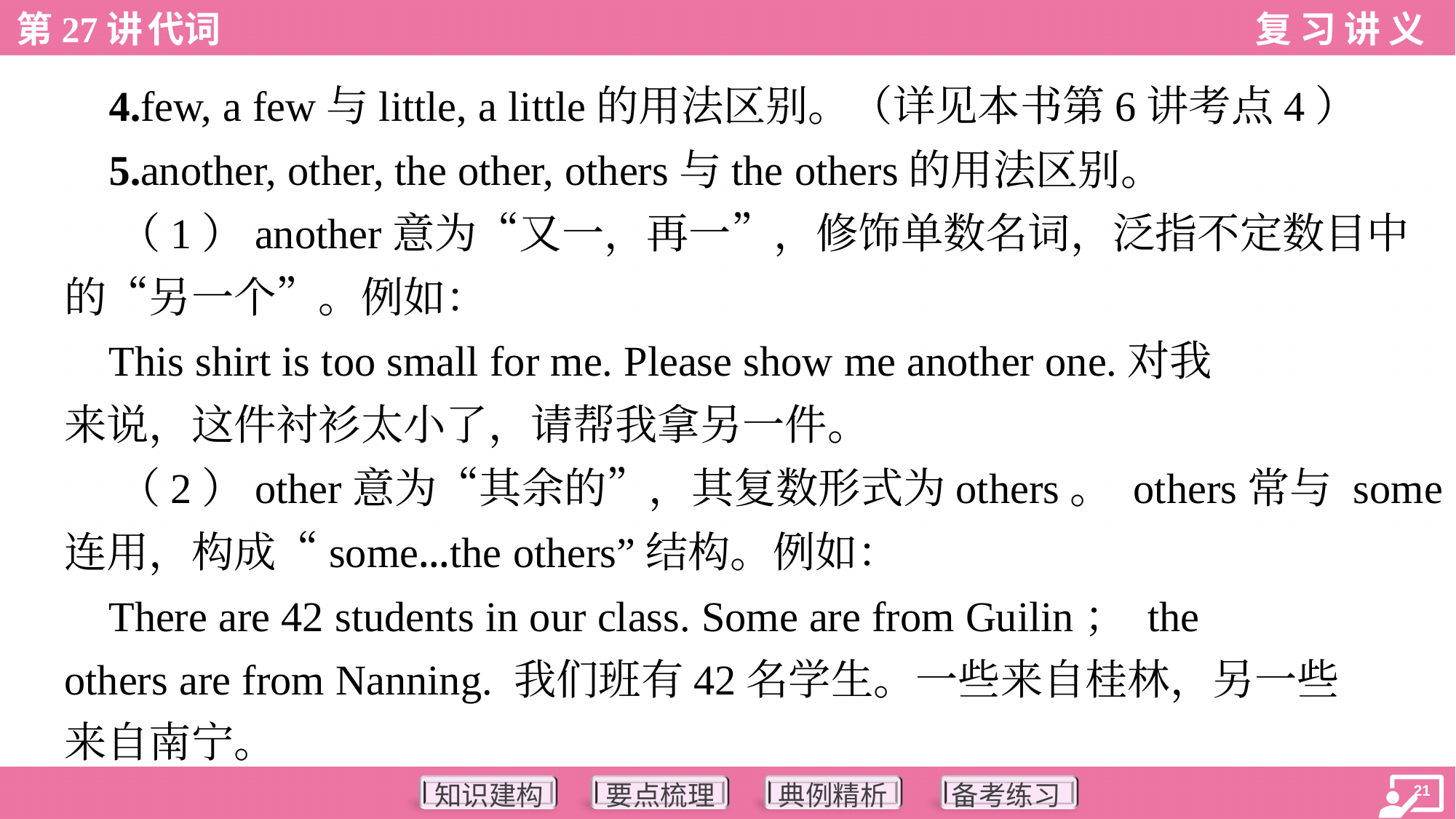

4.few, a few与little, a little的用法区别。（详见本书第6讲考点4）
    5.another, other, the other, others与the others的用法区别。
    （1）another意为“又一，再一”，修饰单数名词，泛指不定数目中
的“另一个”。例如：
    This shirt is too small for me. Please show me another one.对我
来说，这件衬衫太小了，请帮我拿另一件。
    （2）other意为“其余的”，其复数形式为others。 others常与 some
连用，构成“some...the others”结构。例如：
    There are 42 students in our class. Some are from Guilin； the
others are from Nanning. 我们班有42名学生。一些来自桂林，另一些
来自南宁。